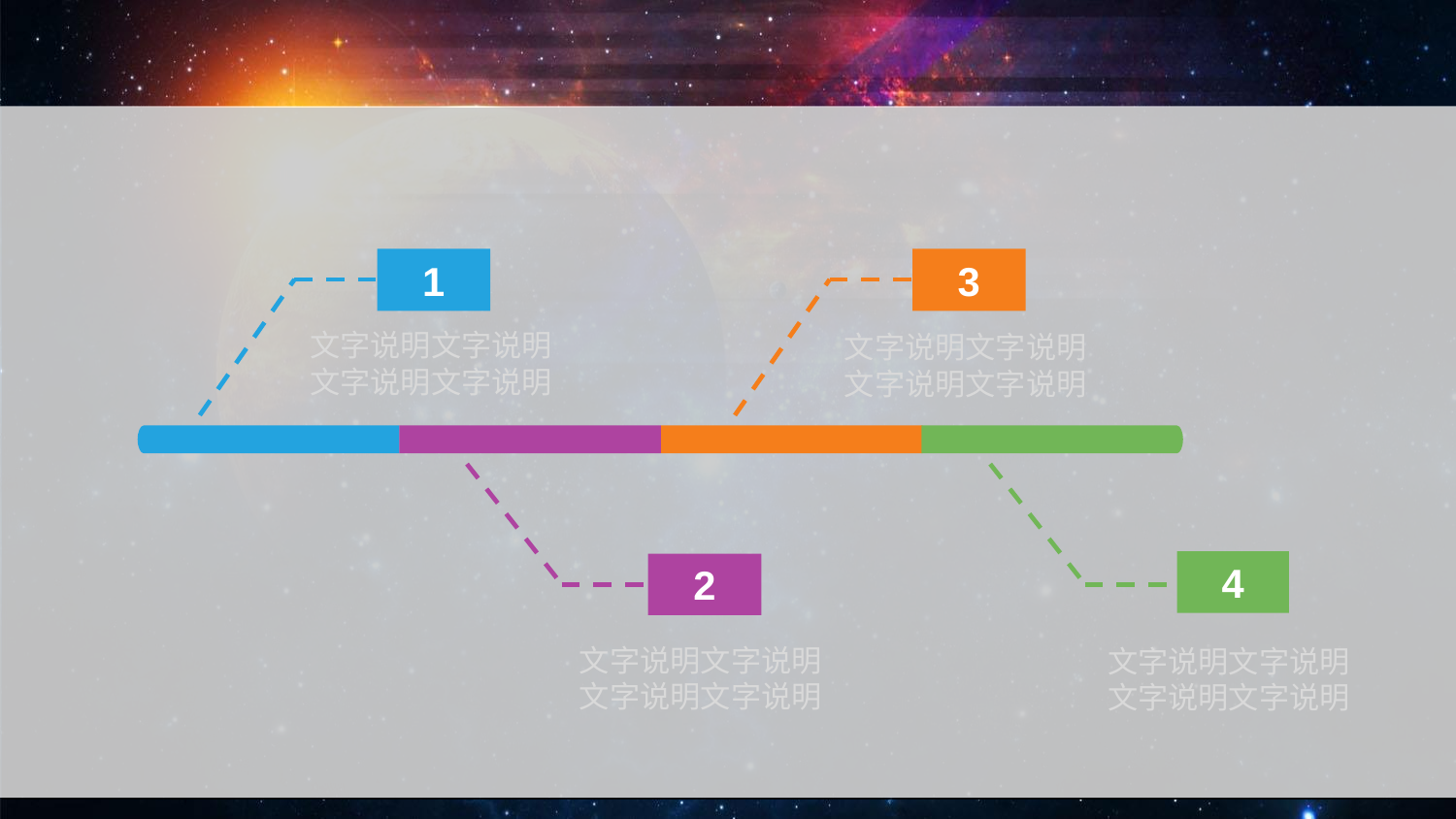

#
1
3
文字说明文字说明
文字说明文字说明
文字说明文字说明
文字说明文字说明

2
4
文字说明文字说明
文字说明文字说明
文字说明文字说明
文字说明文字说明